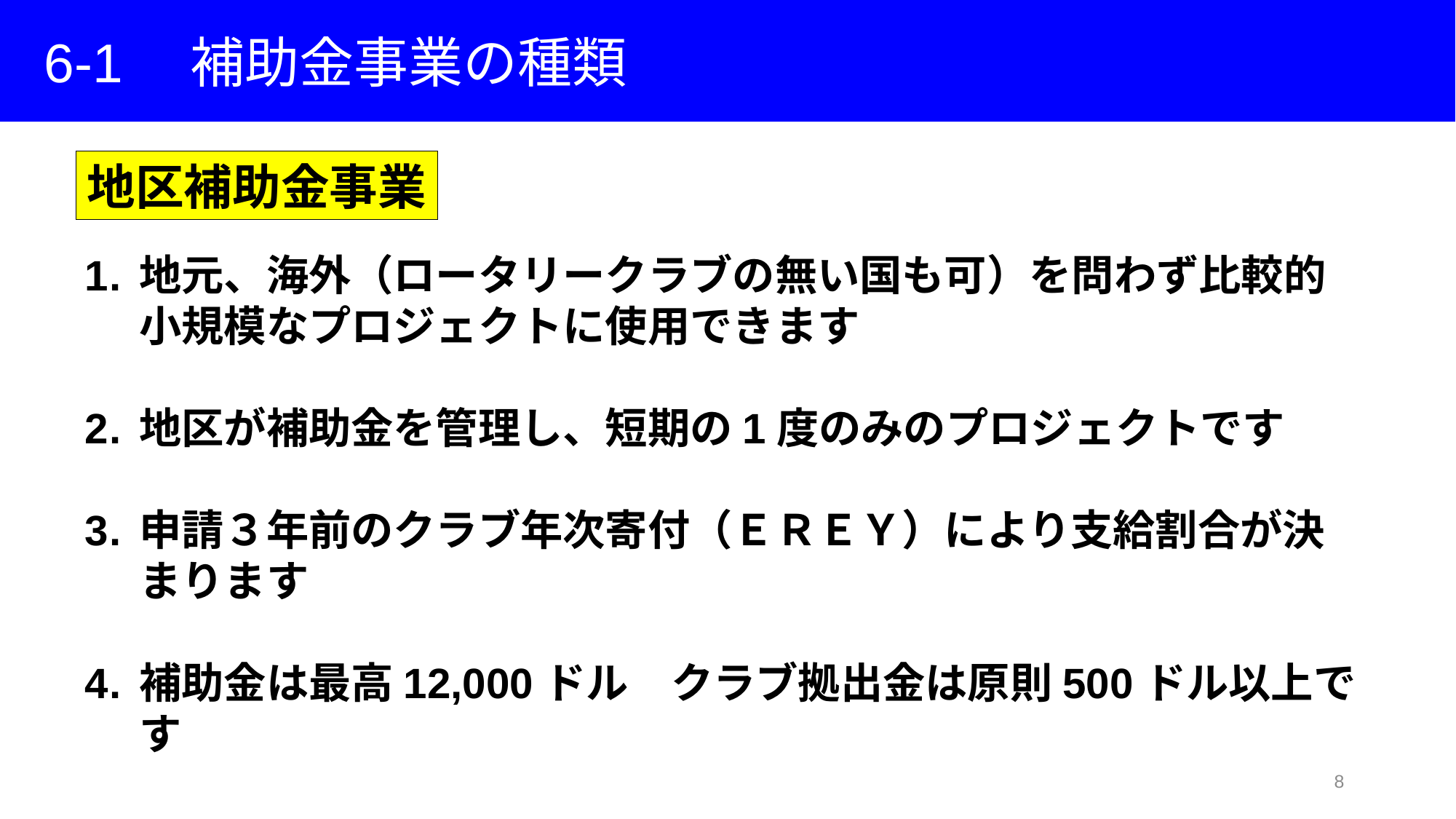

6-1　補助金事業の種類
地区補助金事業
地元、海外（ロータリークラブの無い国も可）を問わず比較的小規模なプロジェクトに使用できます

地区が補助金を管理し、短期の1度のみのプロジェクトです

申請３年前のクラブ年次寄付（ＥＲＥＹ）により支給割合が決まります

補助金は最高12,000ドル　クラブ拠出金は原則500ドル以上です
8